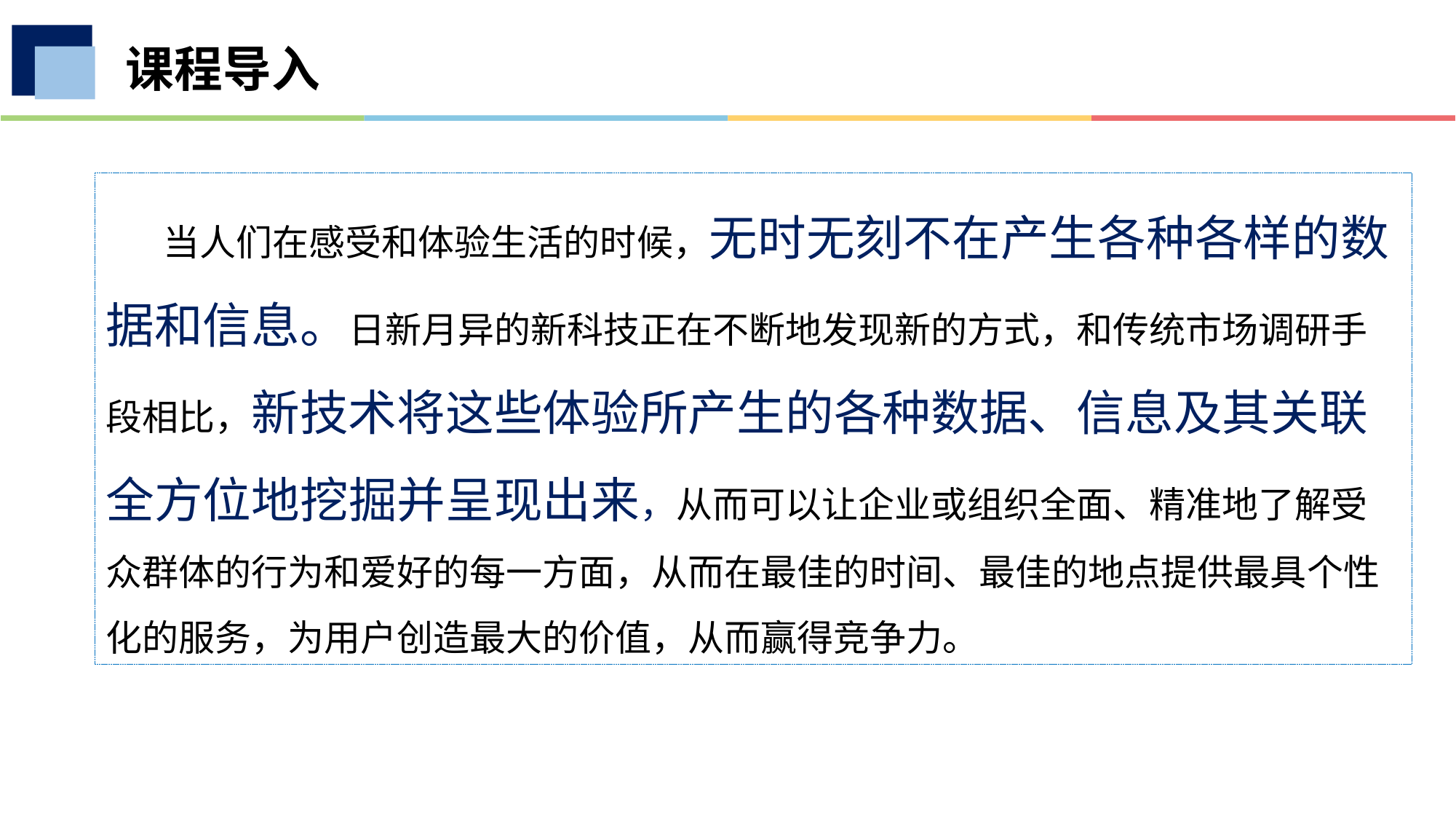

课程导入

      当人们在感受和体验生活的时候，无时无刻不在产生各种各样的数据和信息。日新月异的新科技正在不断地发现新的方式，和传统市场调研手段相比，新技术将这些体验所产生的各种数据、信息及其关联全方位地挖掘并呈现出来，从而可以让企业或组织全面、精准地了解受众群体的行为和爱好的每一方面，从而在最佳的时间、最佳的地点提供最具个性化的服务，为用户创造最大的价值，从而赢得竞争力。